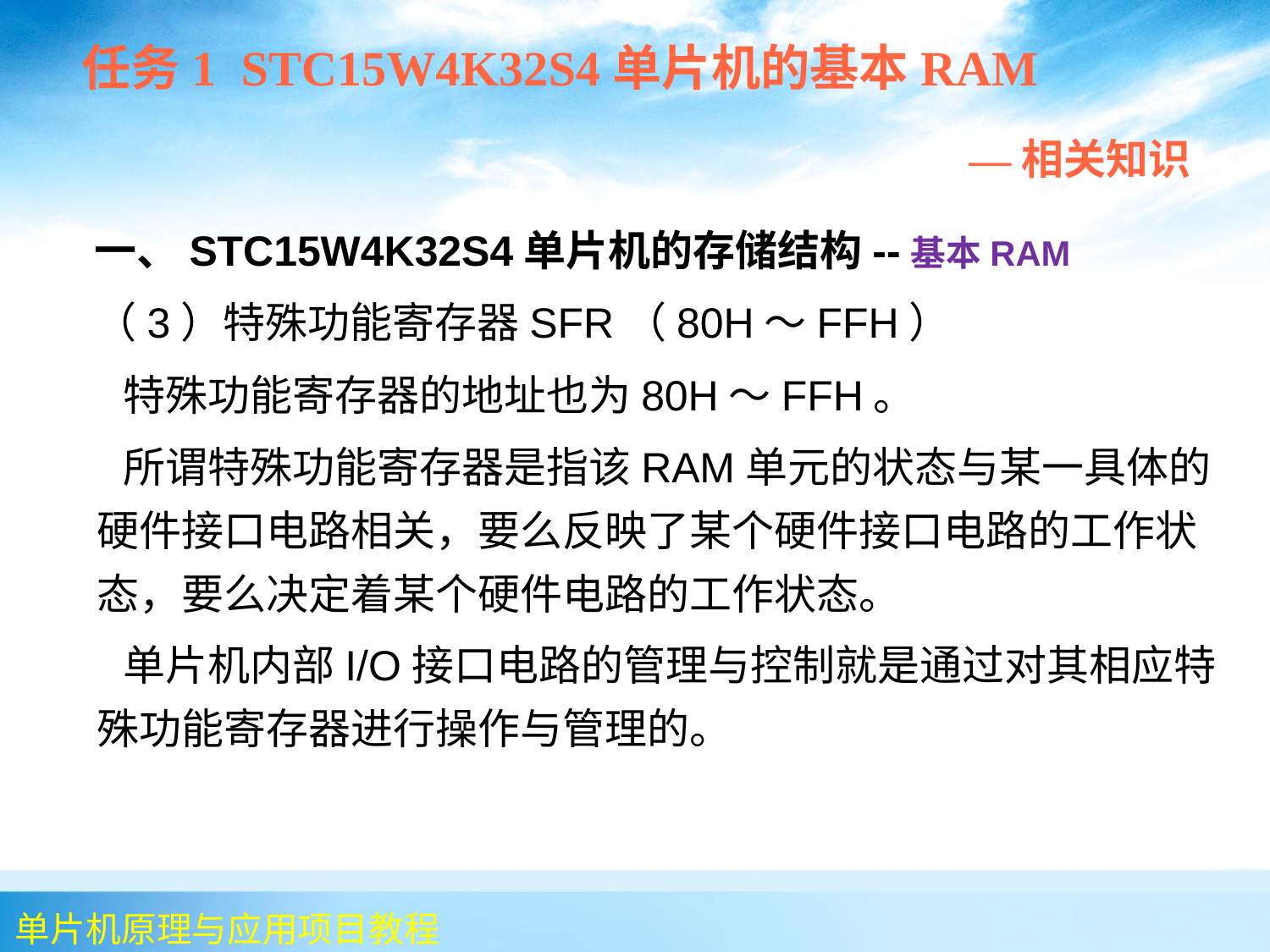

任务1  STC15W4K32S4单片机的基本RAM
                                                                            —相关知识
   一、STC15W4K32S4单片机的存储结构--基本RAM
   （3）特殊功能寄存器SFR（80H～FFH）
      特殊功能寄存器的地址也为80H～FFH。
      所谓特殊功能寄存器是指该RAM单元的状态与某一具体的硬件接口电路相关，要么反映了某个硬件接口电路的工作状态，要么决定着某个硬件电路的工作状态。
      单片机内部I/O接口电路的管理与控制就是通过对其相应特殊功能寄存器进行操作与管理的。